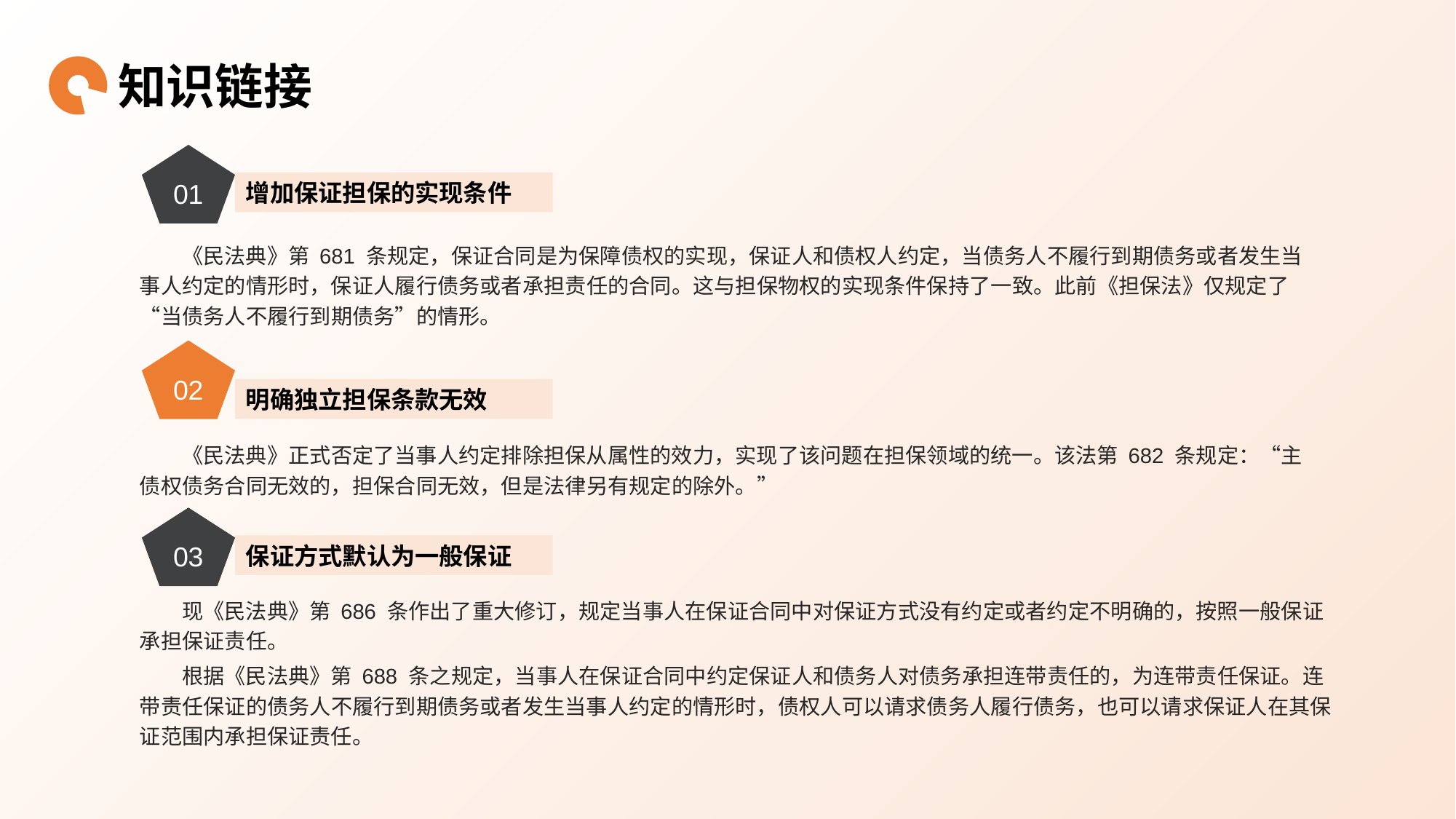

知识链接

01
增加保证担保的实现条件
《民法典》第 681 条规定，保证合同是为保障债权的实现，保证人和债权人约定，当债务人不履行到期债务或者发生当事人约定的情形时，保证人履行债务或者承担责任的合同。这与担保物权的实现条件保持了一致。此前《担保法》仅规定了“当债务人不履行到期债务”的情形。
02
明确独立担保条款无效
《民法典》正式否定了当事人约定排除担保从属性的效力，实现了该问题在担保领域的统一。该法第 682 条规定：“主债权债务合同无效的，担保合同无效，但是法律另有规定的除外。”
03
保证方式默认为一般保证
现《民法典》第 686 条作出了重大修订，规定当事人在保证合同中对保证方式没有约定或者约定不明确的，按照一般保证承担保证责任。
根据《民法典》第 688 条之规定，当事人在保证合同中约定保证人和债务人对债务承担连带责任的，为连带责任保证。连带责任保证的债务人不履行到期债务或者发生当事人约定的情形时，债权人可以请求债务人履行债务，也可以请求保证人在其保证范围内承担保证责任。